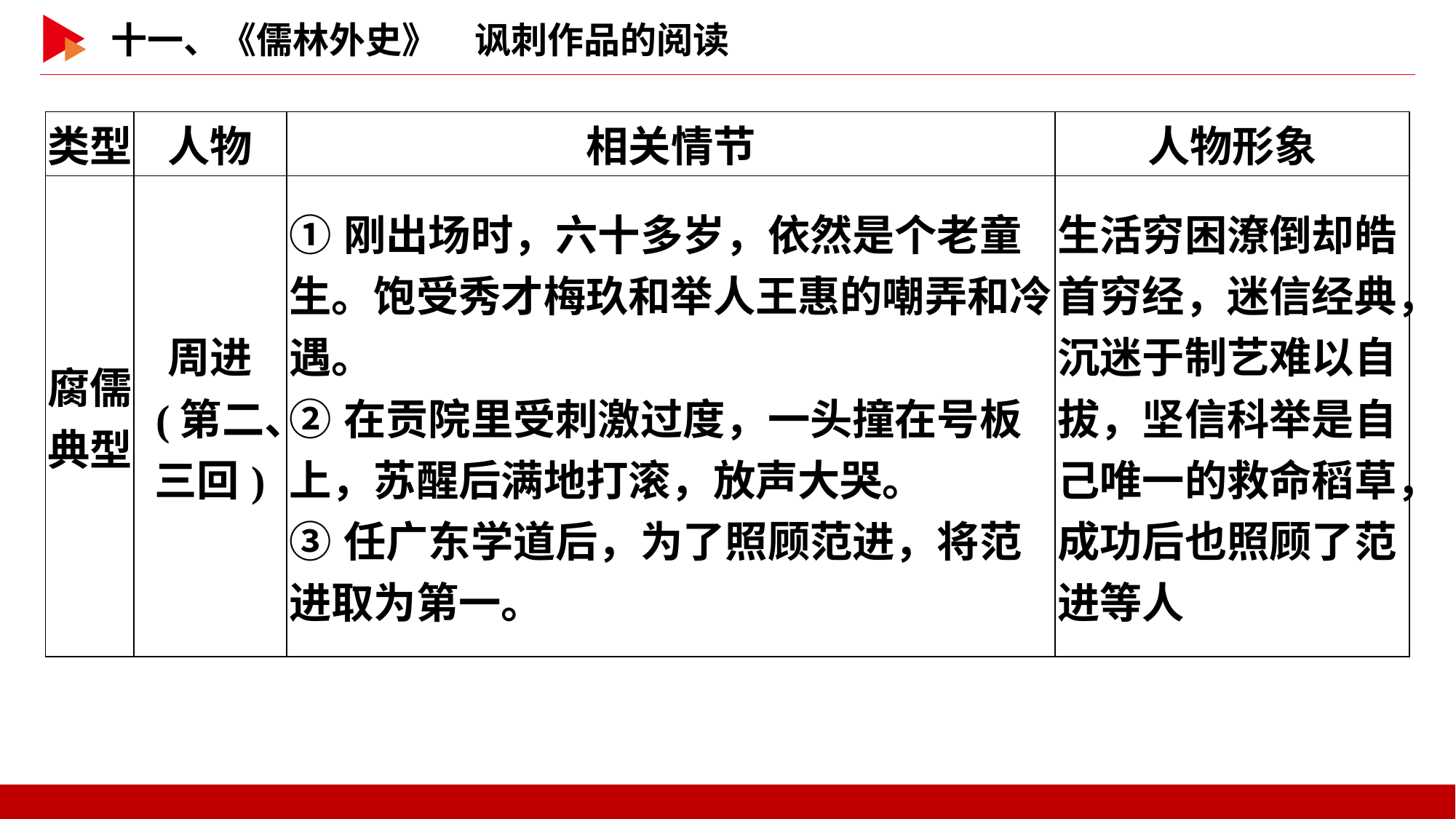

| 类型 | 人物 | 相关情节 | 人物形象 |
| --- | --- | --- | --- |
| 腐儒 典型 | 周进 (第二、 三回) | ①刚出场时，六十多岁，依然是个老童生。饱受秀才梅玖和举人王惠的嘲弄和冷遇。 ②在贡院里受刺激过度，一头撞在号板上，苏醒后满地打滚，放声大哭。 ③任广东学道后，为了照顾范进，将范进取为第一。 | 生活穷困潦倒却皓首穷经，迷信经典，沉迷于制艺难以自拔，坚信科举是自己唯一的救命稻草，成功后也照顾了范进等人 |